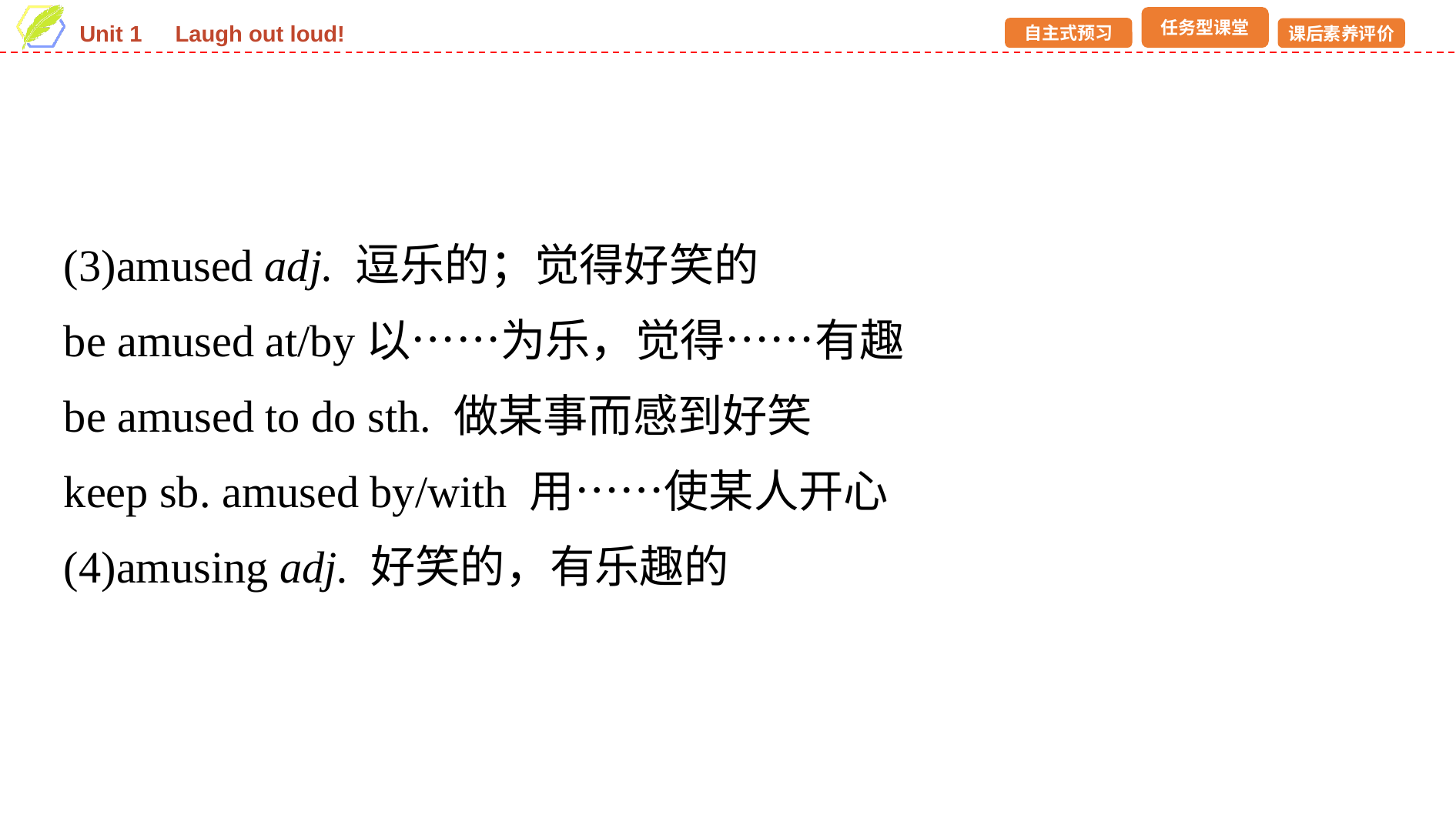

(3)amused adj. 逗乐的；觉得好笑的
be amused at/by以……为乐，觉得……有趣
be amused to do sth. 做某事而感到好笑
keep sb. amused by/with 用……使某人开心
(4)amusing adj. 好笑的，有乐趣的